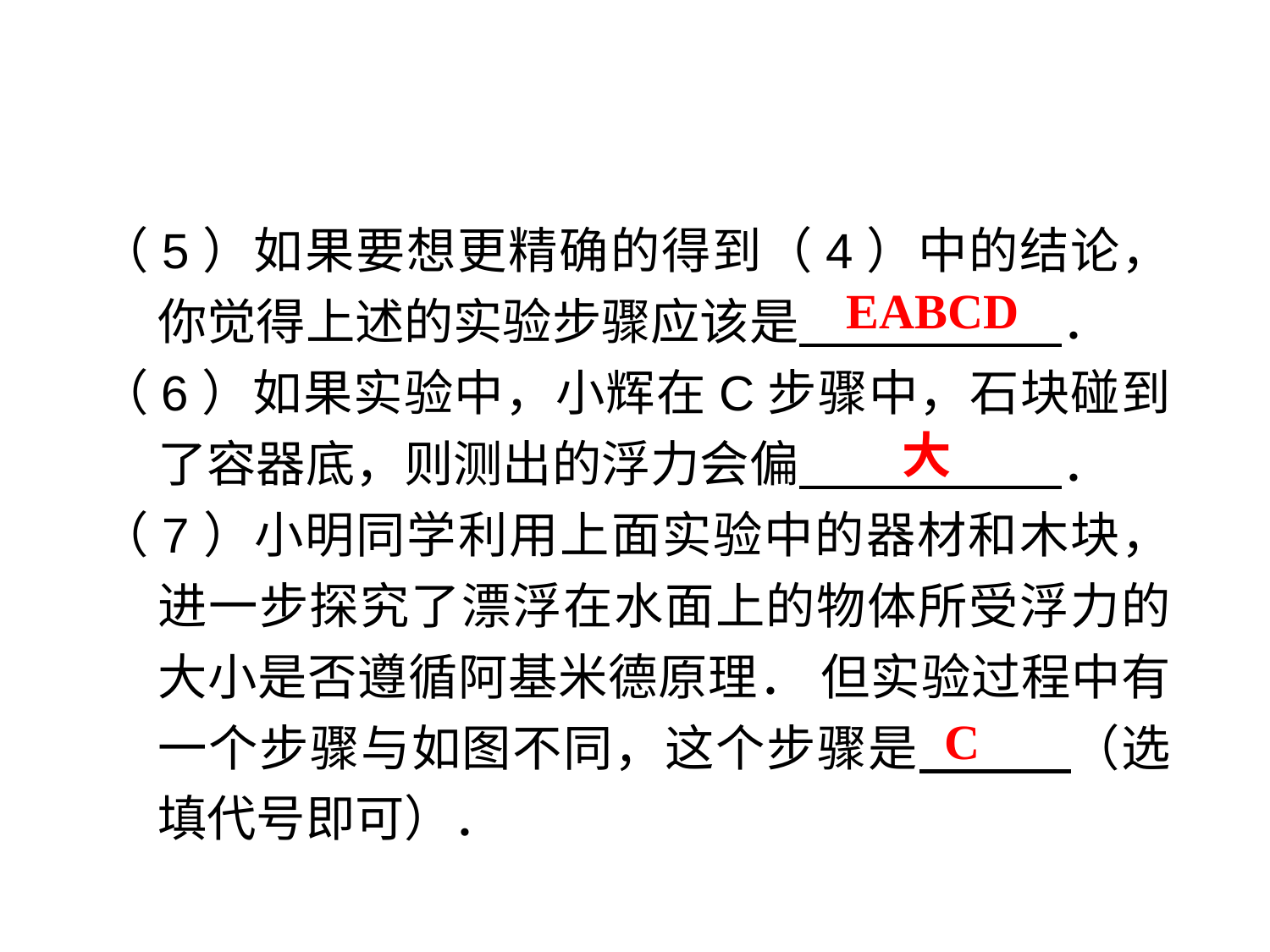

（5）如果要想更精确的得到（4）中的结论，你觉得上述的实验步骤应该是　　    　　  ．
（6）如果实验中，小辉在C步骤中，石块碰到了容器底，则测出的浮力会偏　　     　　 ．
（7）小明同学利用上面实验中的器材和木块，进一步探究了漂浮在水面上的物体所受浮力的大小是否遵循阿基米德原理． 但实验过程中有一个步骤与如图不同，这个步骤是　　    （选填代号即可）．
EABCD
大
C